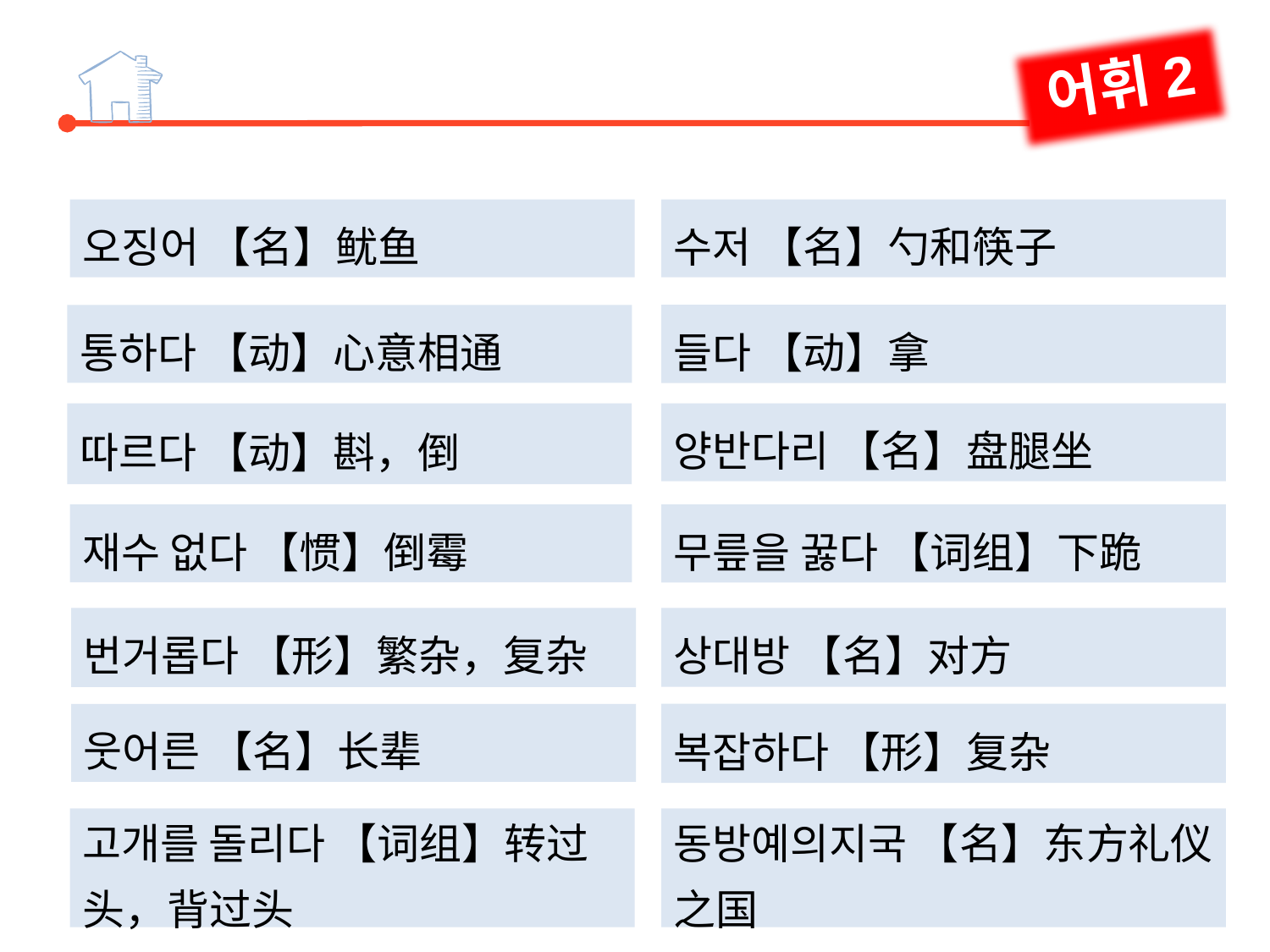

어휘2

오징어 【名】鱿鱼
수저 【名】勺和筷子
들다 【动】拿
통하다 【动】心意相通
따르다 【动】斟，倒
양반다리 【名】盘腿坐
재수 없다 【惯】倒霉
무릎을 꿇다 【词组】下跪
번거롭다 【形】繁杂，复杂
상대방 【名】对方
웃어른 【名】长辈
복잡하다 【形】复杂
고개를 돌리다 【词组】转过头，背过头
동방예의지국 【名】东方礼仪之国